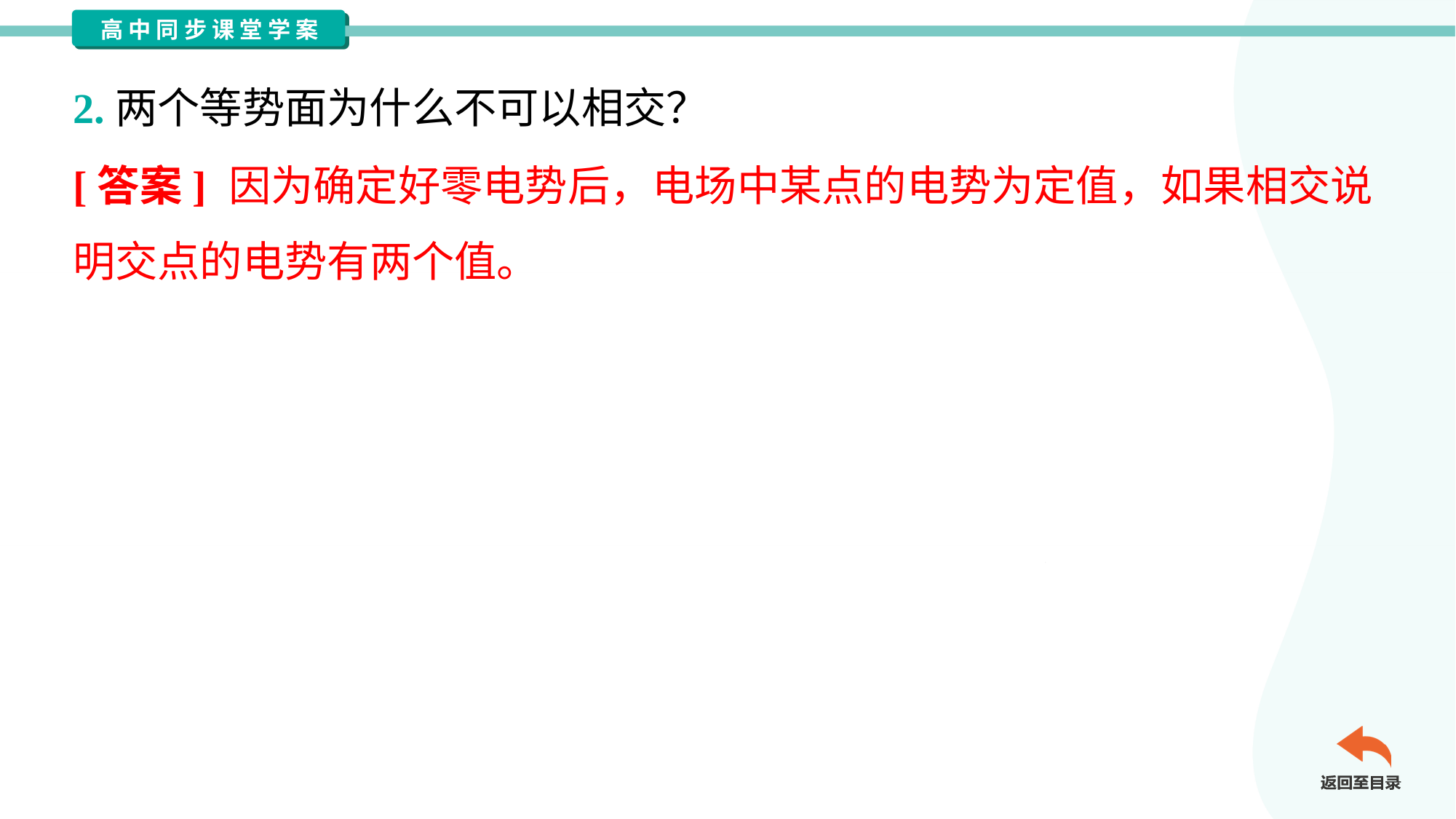

2.两个等势面为什么不可以相交？
[答案] 因为确定好零电势后，电场中某点的电势为定值，如果相交说
明交点的电势有两个值。